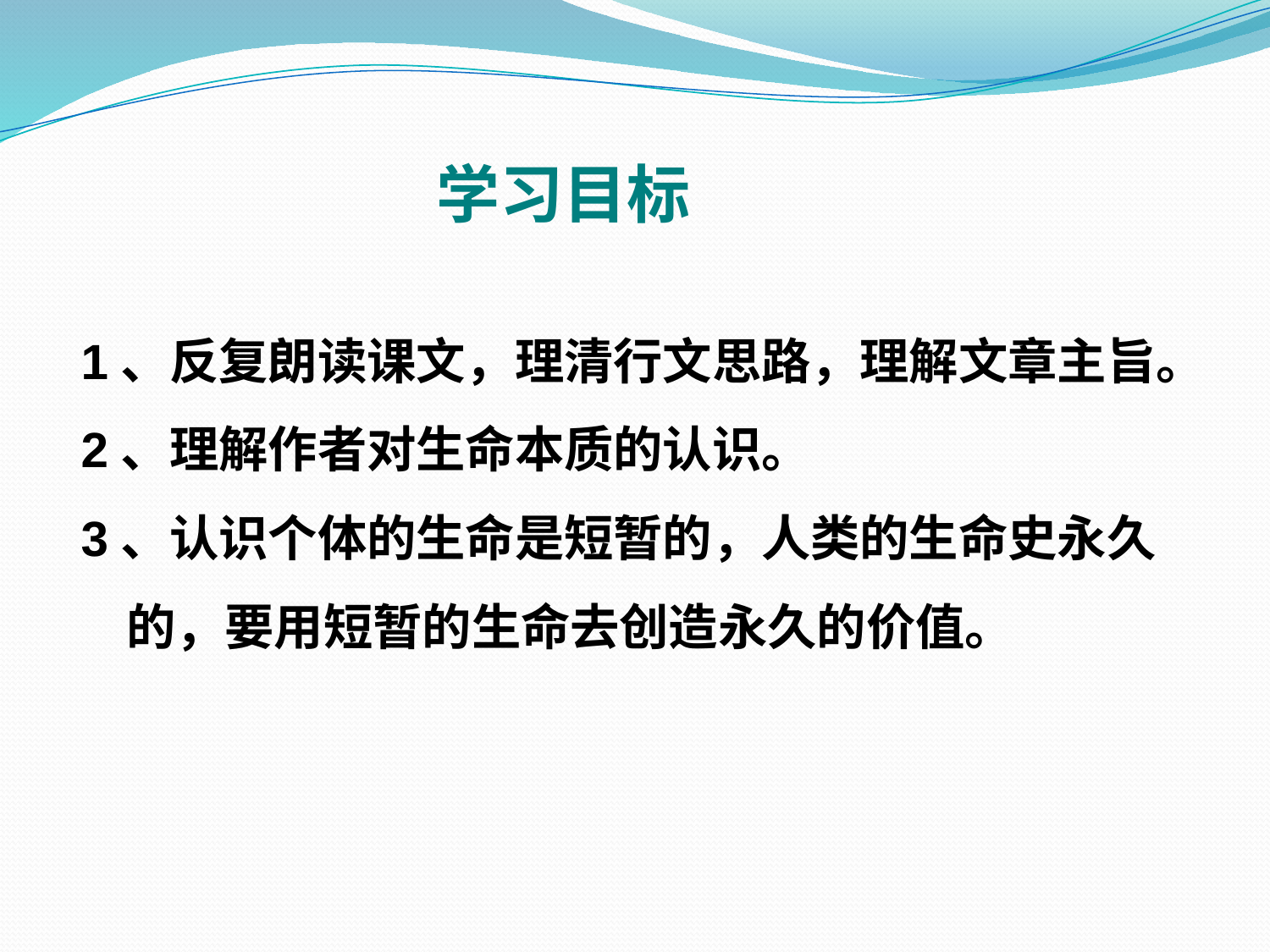

学习目标
1、反复朗读课文，理清行文思路，理解文章主旨。
2、理解作者对生命本质的认识。
3、认识个体的生命是短暂的，人类的生命史永久
   的，要用短暂的生命去创造永久的价值。